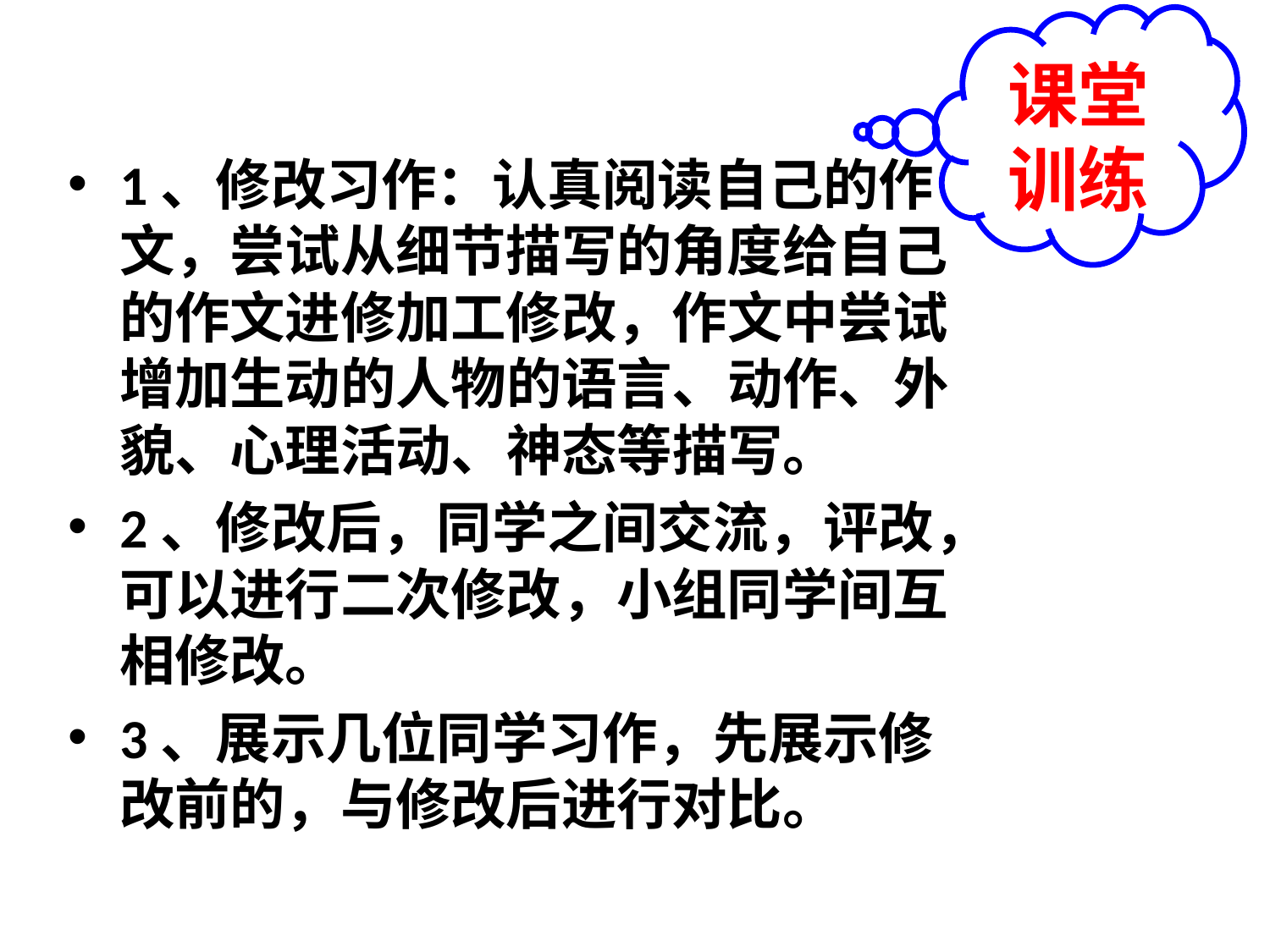

课堂训练

1、修改习作：认真阅读自己的作文，尝试从细节描写的角度给自己的作文进修加工修改，作文中尝试增加生动的人物的语言、动作、外貌、心理活动、神态等描写。
2、修改后，同学之间交流，评改，可以进行二次修改，小组同学间互相修改。
3、展示几位同学习作，先展示修改前的，与修改后进行对比。